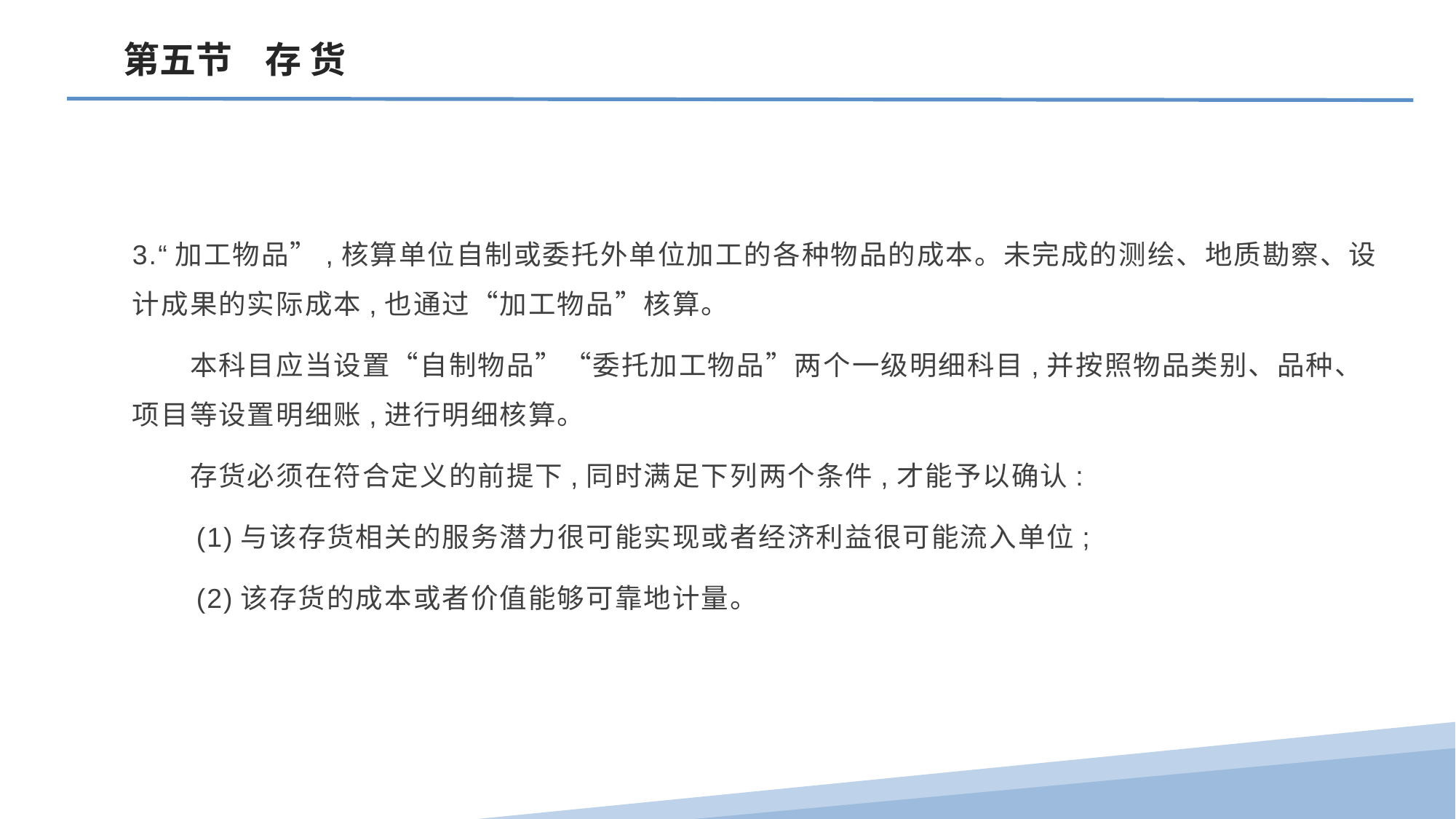

第五节    存 货
3.“加工物品”,核算单位自制或委托外单位加工的各种物品的成本。未完成的测绘、地质勘察、设计成果的实际成本,也通过“加工物品”核算。
　　本科目应当设置“自制物品”“委托加工物品”两个一级明细科目,并按照物品类别、品种、项目等设置明细账,进行明细核算。
　　存货必须在符合定义的前提下,同时满足下列两个条件,才能予以确认:
　　(1)与该存货相关的服务潜力很可能实现或者经济利益很可能流入单位;
　　(2)该存货的成本或者价值能够可靠地计量。